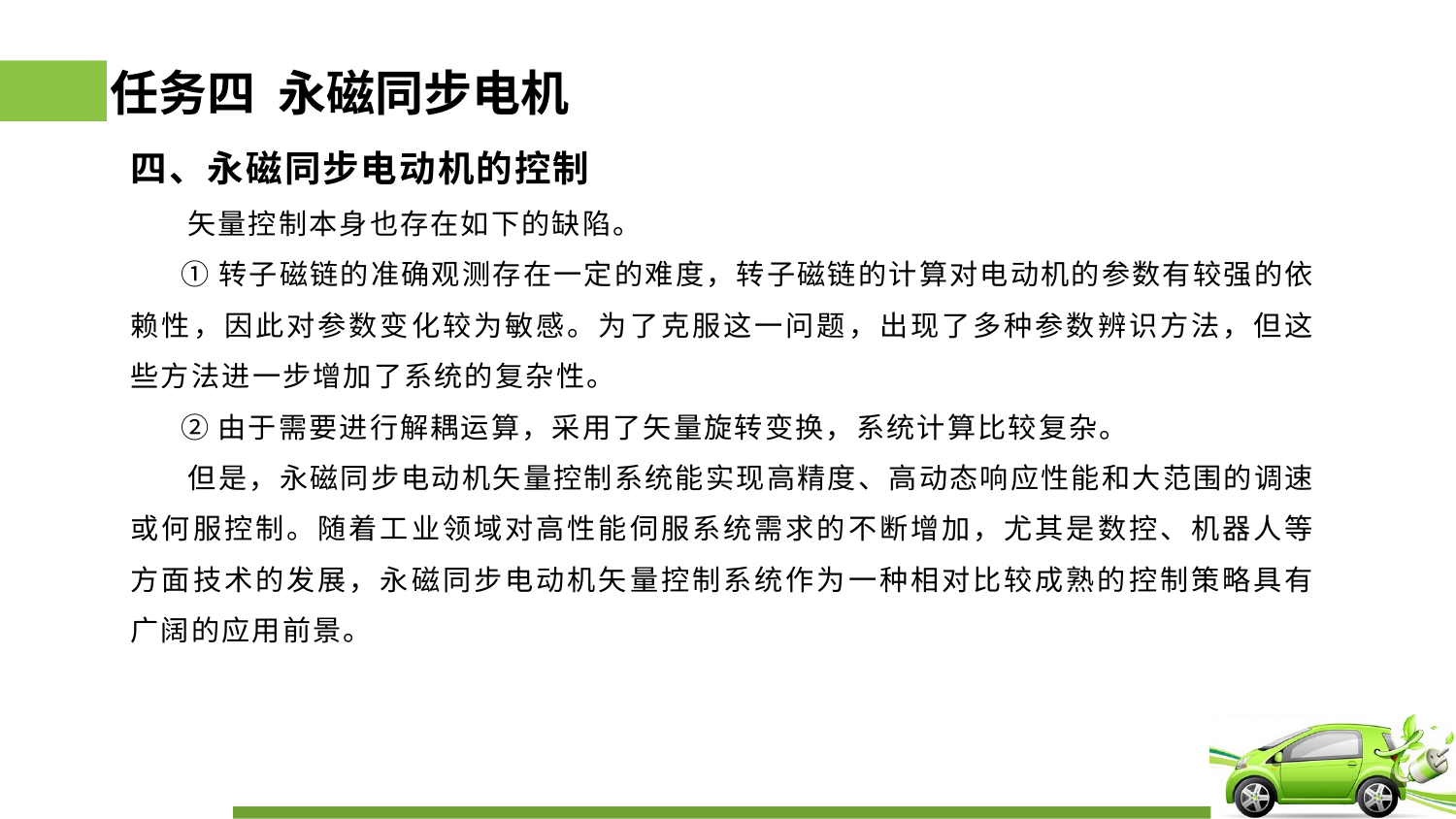

# 任务四  永磁同步电机
四、永磁同步电动机的控制
      矢量控制本身也存在如下的缺陷。
      ①转子磁链的准确观测存在一定的难度，转子磁链的计算对电动机的参数有较强的依赖性，因此对参数变化较为敏感。为了克服这一问题，出现了多种参数辨识方法，但这些方法进一步增加了系统的复杂性。
      ②由于需要进行解耦运算，采用了矢量旋转变换，系统计算比较复杂。
      但是，永磁同步电动机矢量控制系统能实现高精度、高动态响应性能和大范围的调速或何服控制。随着工业领域对高性能伺服系统需求的不断增加，尤其是数控、机器人等方面技术的发展，永磁同步电动机矢量控制系统作为一种相对比较成熟的控制策略具有广阔的应用前景。